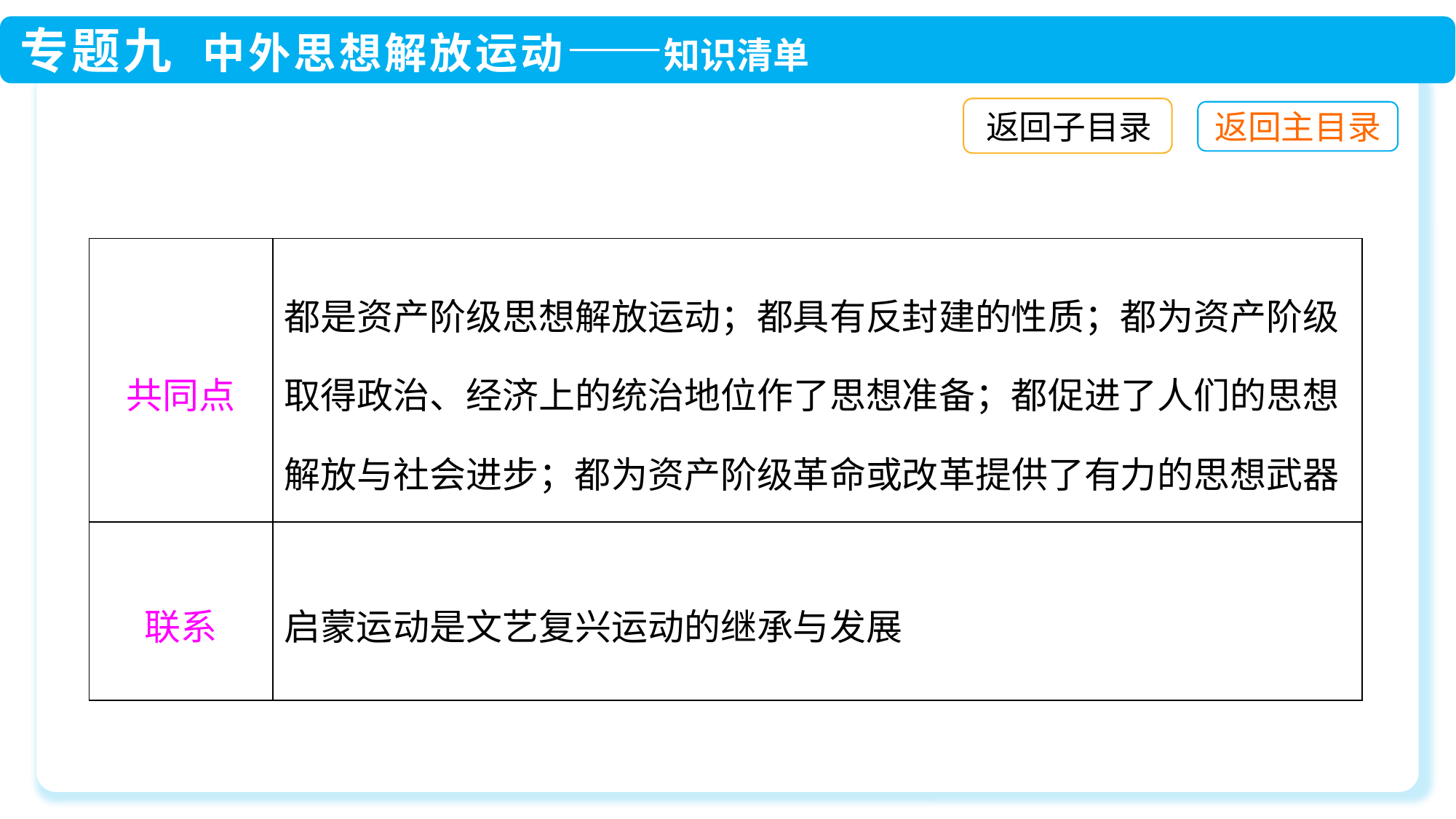

返回子目录
| 共同点 | 都是资产阶级思想解放运动；都具有反封建的性质；都为资产阶级取得政治、经济上的统治地位作了思想准备；都促进了人们的思想解放与社会进步；都为资产阶级革命或改革提供了有力的思想武器 |
| --- | --- |
| 联系 | 启蒙运动是文艺复兴运动的继承与发展 |